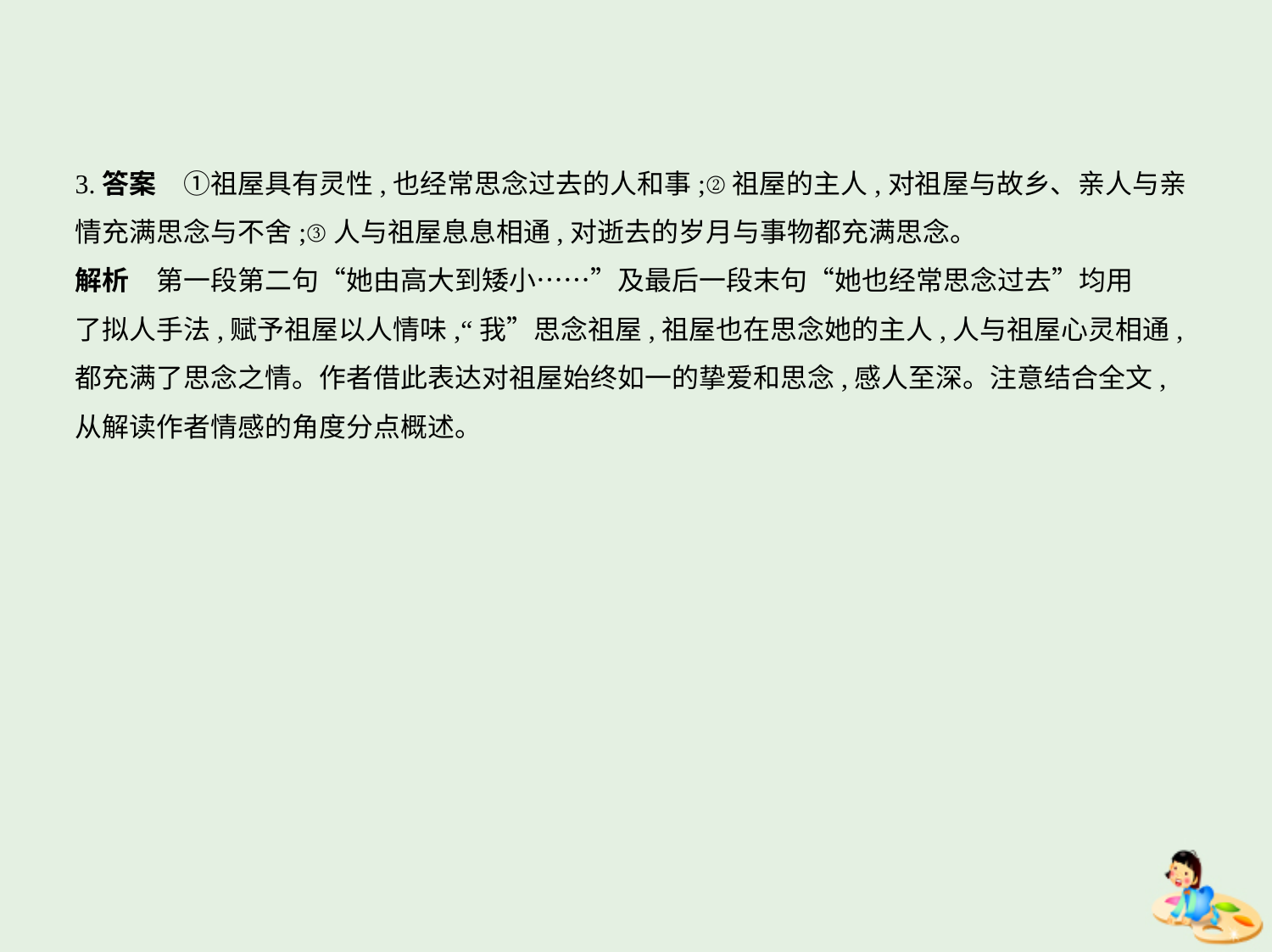

3.答案　①祖屋具有灵性,也经常思念过去的人和事;②祖屋的主人,对祖屋与故乡、亲人与亲
情充满思念与不舍;③人与祖屋息息相通,对逝去的岁月与事物都充满思念。
解析　第一段第二句“她由高大到矮小……”及最后一段末句“她也经常思念过去”均用
了拟人手法,赋予祖屋以人情味,“我”思念祖屋,祖屋也在思念她的主人,人与祖屋心灵相通,
都充满了思念之情。作者借此表达对祖屋始终如一的挚爱和思念,感人至深。注意结合全文,
从解读作者情感的角度分点概述。